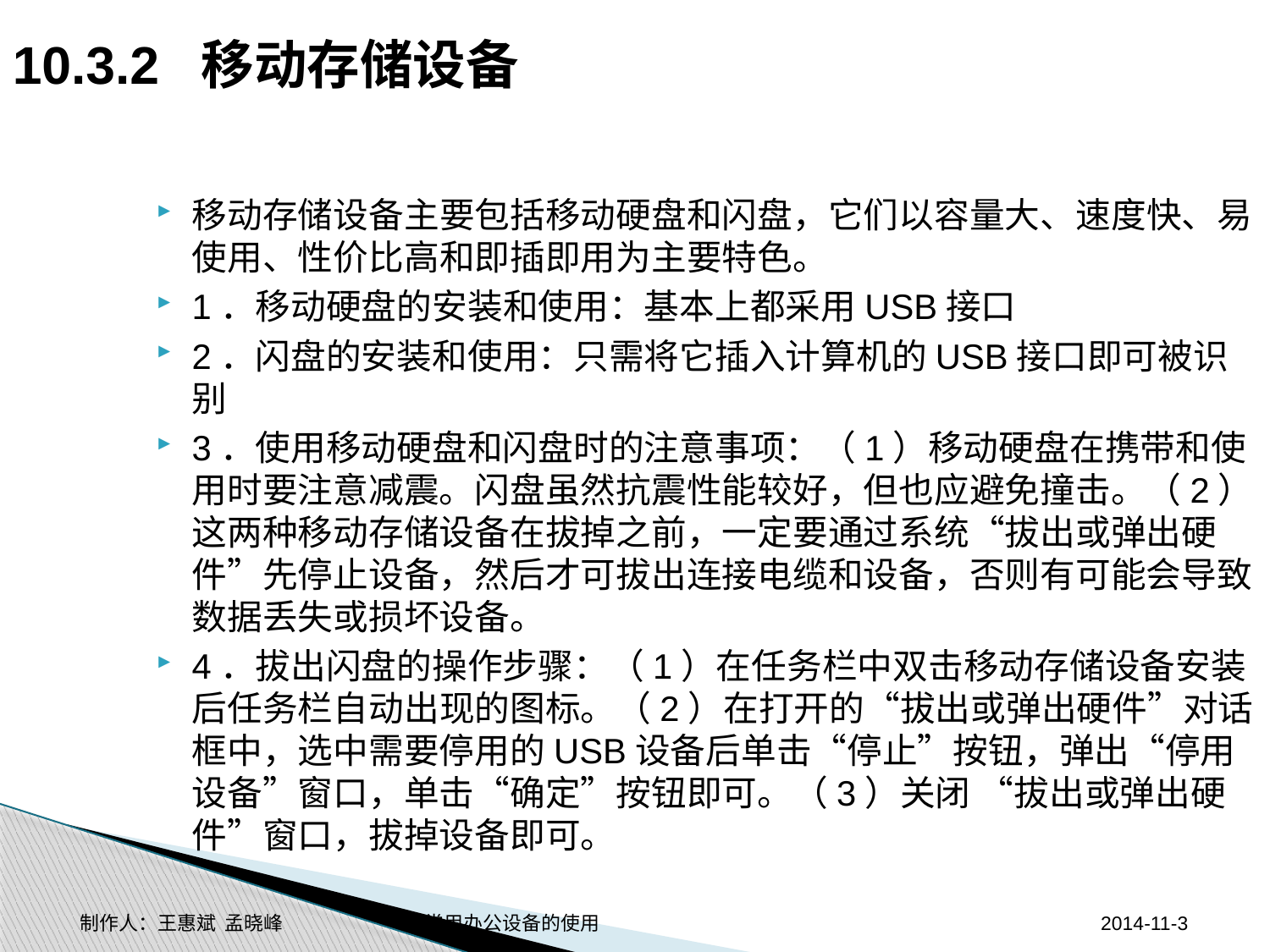

10.3.2  移动存储设备
移动存储设备主要包括移动硬盘和闪盘，它们以容量大、速度快、易使用、性价比高和即插即用为主要特色。
1．移动硬盘的安装和使用：基本上都采用USB接口
2．闪盘的安装和使用：只需将它插入计算机的USB接口即可被识别
3．使用移动硬盘和闪盘时的注意事项：（1）移动硬盘在携带和使用时要注意减震。闪盘虽然抗震性能较好，但也应避免撞击。（2）这两种移动存储设备在拔掉之前，一定要通过系统“拔出或弹出硬件”先停止设备，然后才可拔出连接电缆和设备，否则有可能会导致数据丢失或损坏设备。
4．拔出闪盘的操作步骤：（1）在任务栏中双击移动存储设备安装后任务栏自动出现的图标。（2）在打开的“拔出或弹出硬件”对话框中，选中需要停用的USB设备后单击“停止”按钮，弹出“停用设备”窗口，单击“确定”按钮即可。（3）关闭 “拔出或弹出硬件”窗口，拔掉设备即可。

制作人：王惠斌  孟晓峰                                常用办公设备的使用
2014-11-3